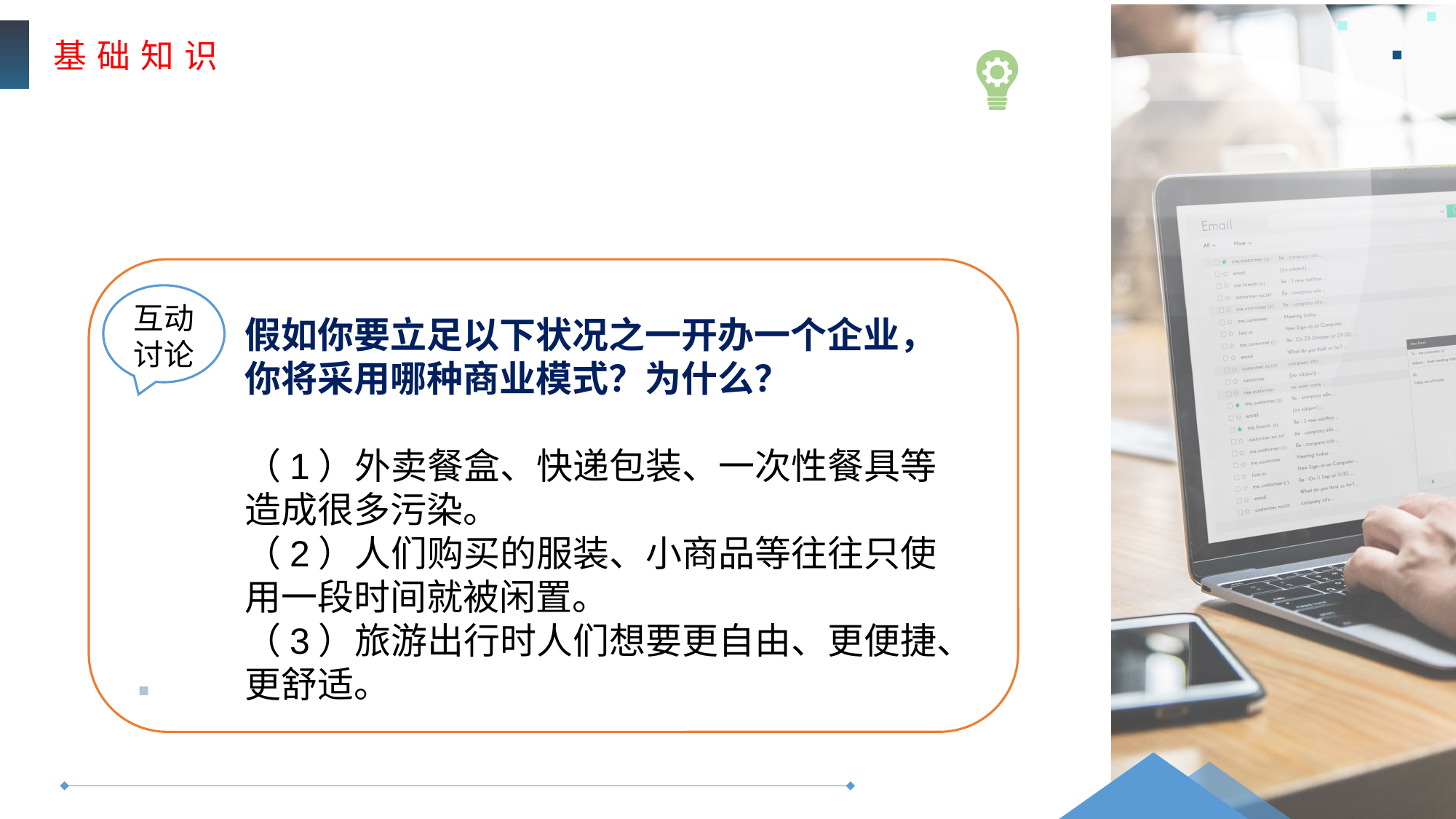

基 础 知 识

互动
讨论
假如你要立足以下状况之一开办一个企业，你将采用哪种商业模式？为什么？

（1）外卖餐盒、快递包装、一次性餐具等造成很多污染。
（2）人们购买的服装、小商品等往往只使用一段时间就被闲置。
（3）旅游出行时人们想要更自由、更便捷、更舒适。